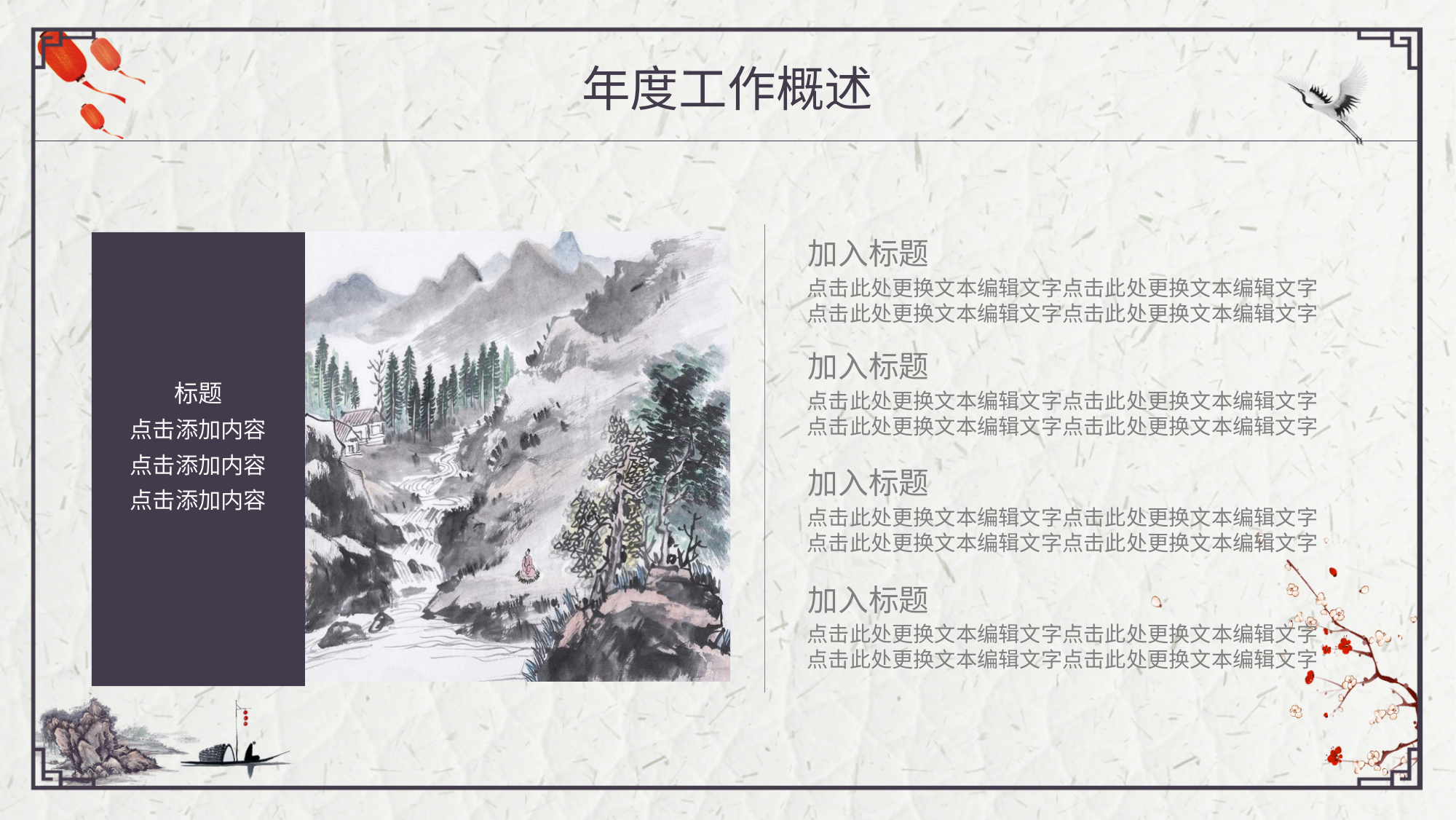

年度工作概述
加入标题
标题
点击添加内容
点击添加内容
点击添加内容

点击此处更换文本编辑文字点击此处更换文本编辑文字
点击此处更换文本编辑文字点击此处更换文本编辑文字

加入标题
点击此处更换文本编辑文字点击此处更换文本编辑文字
点击此处更换文本编辑文字点击此处更换文本编辑文字

加入标题
点击此处更换文本编辑文字点击此处更换文本编辑文字
点击此处更换文本编辑文字点击此处更换文本编辑文字

加入标题
点击此处更换文本编辑文字点击此处更换文本编辑文字
点击此处更换文本编辑文字点击此处更换文本编辑文字